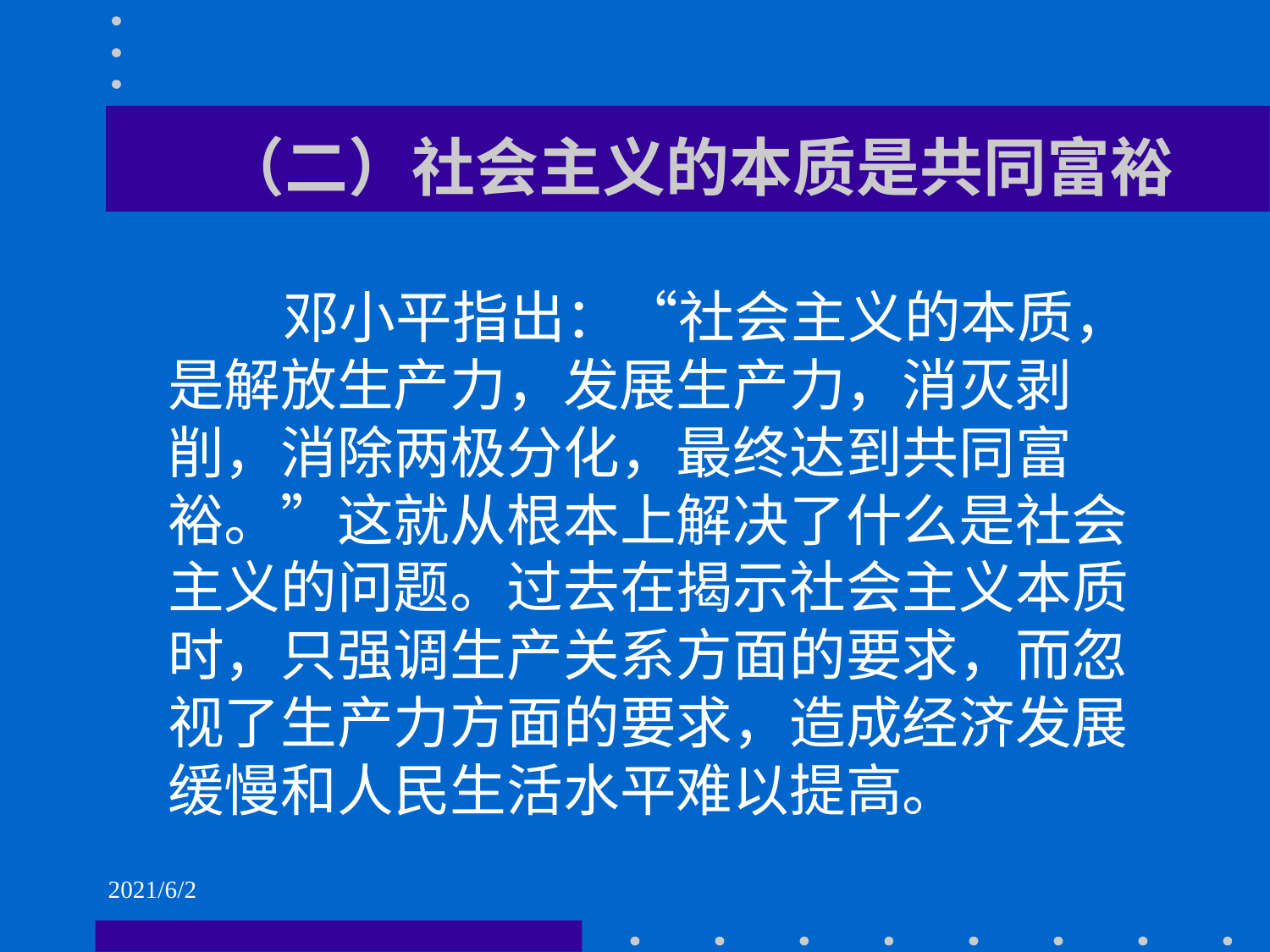

# （二）社会主义的本质是共同富裕
        邓小平指出：“社会主义的本质，是解放生产力，发展生产力，消灭剥削，消除两极分化，最终达到共同富裕。”这就从根本上解决了什么是社会主义的问题。过去在揭示社会主义本质时，只强调生产关系方面的要求，而忽视了生产力方面的要求，造成经济发展缓慢和人民生活水平难以提高。

2021/6/2